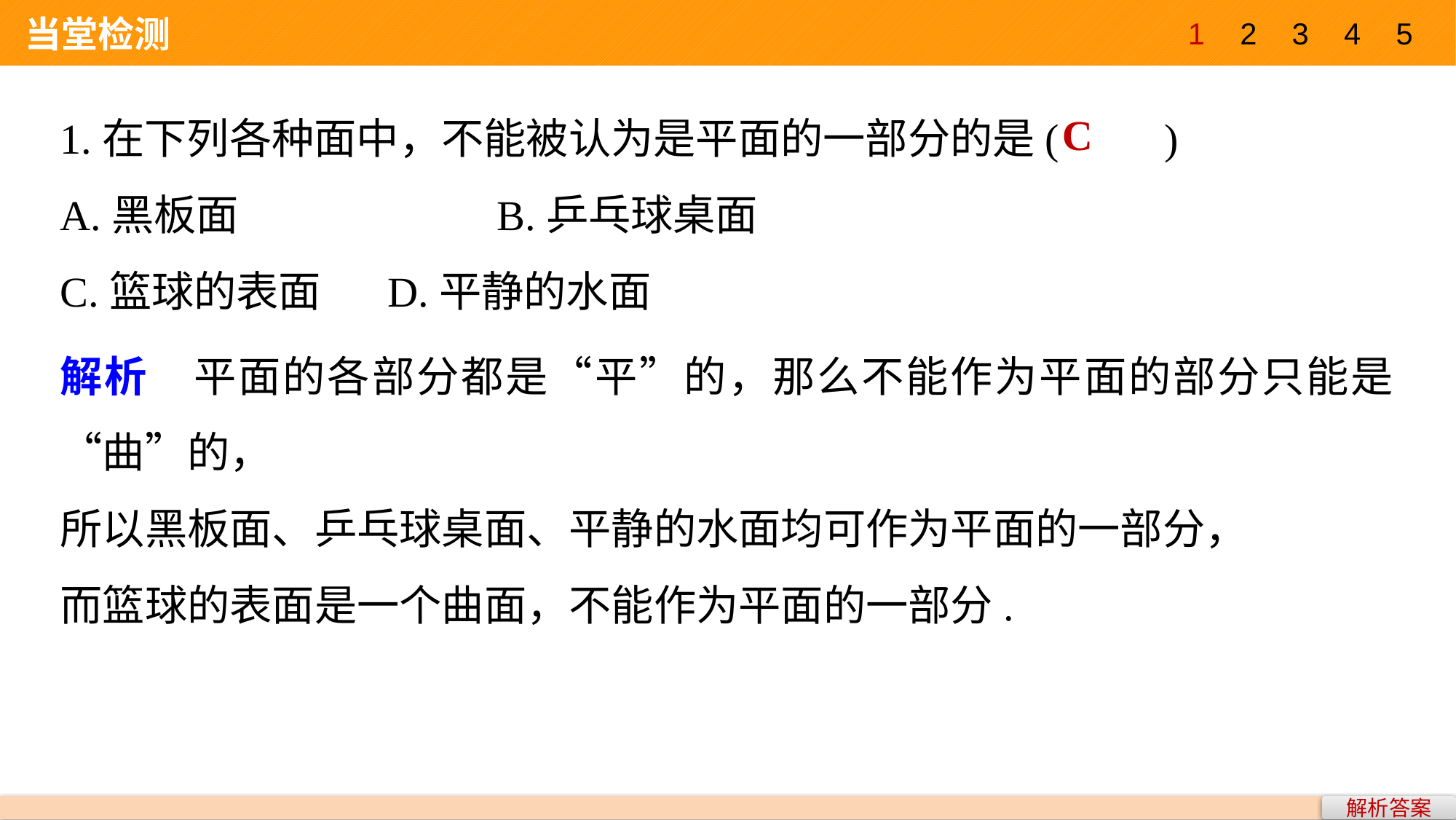

1
2
3
4
5
  当堂检测
1.在下列各种面中，不能被认为是平面的一部分的是(　　)
A.黑板面  			B.乒乓球桌面
C.篮球的表面  	D.平静的水面
C
解析　平面的各部分都是“平”的，那么不能作为平面的部分只能是“曲”的，
所以黑板面、乒乓球桌面、平静的水面均可作为平面的一部分，
而篮球的表面是一个曲面，不能作为平面的一部分.
解析答案